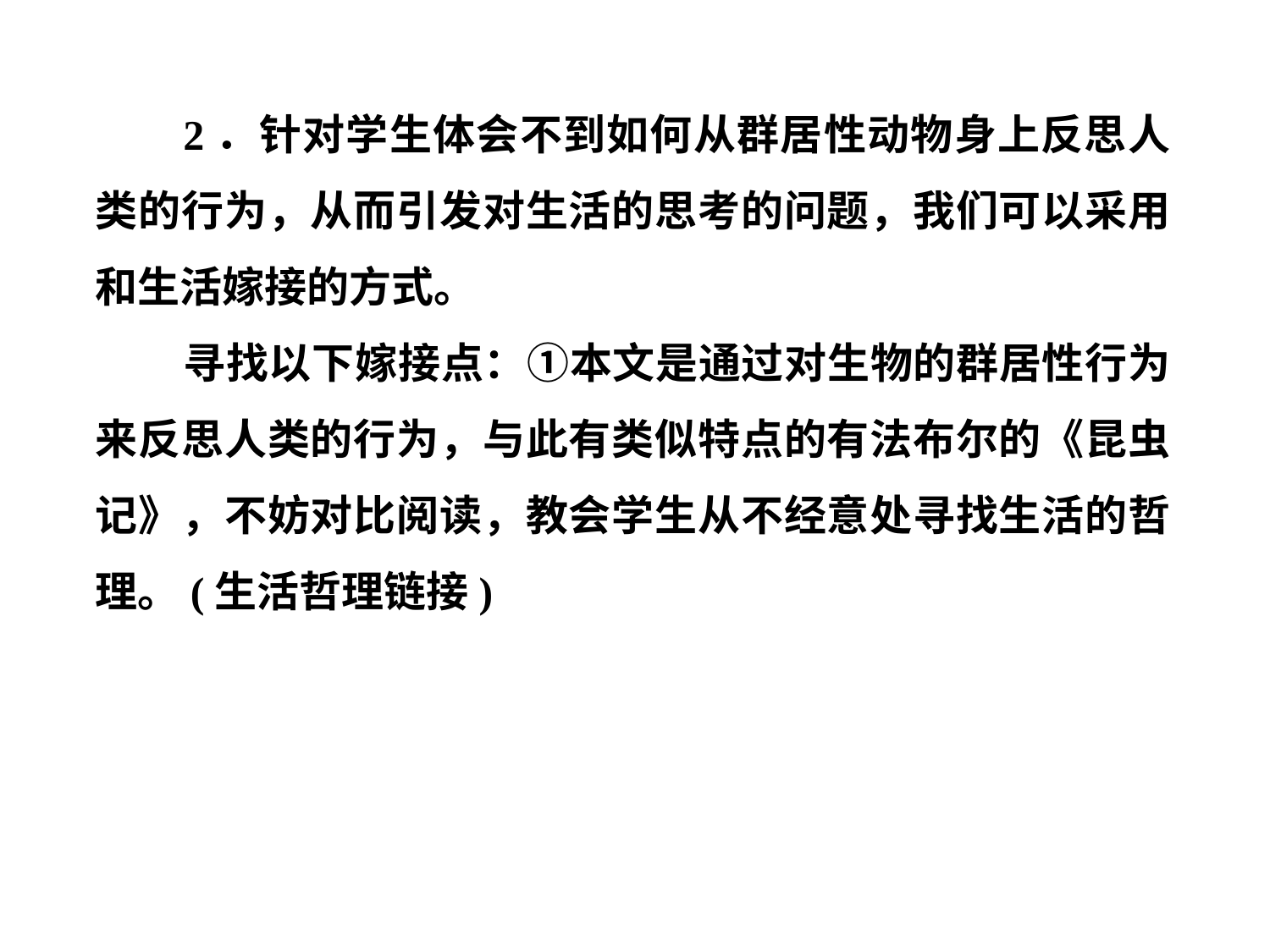

2．针对学生体会不到如何从群居性动物身上反思人类的行为，从而引发对生活的思考的问题，我们可以采用和生活嫁接的方式。
寻找以下嫁接点：①本文是通过对生物的群居性行为来反思人类的行为，与此有类似特点的有法布尔的《昆虫记》，不妨对比阅读，教会学生从不经意处寻找生活的哲理。(生活哲理链接)